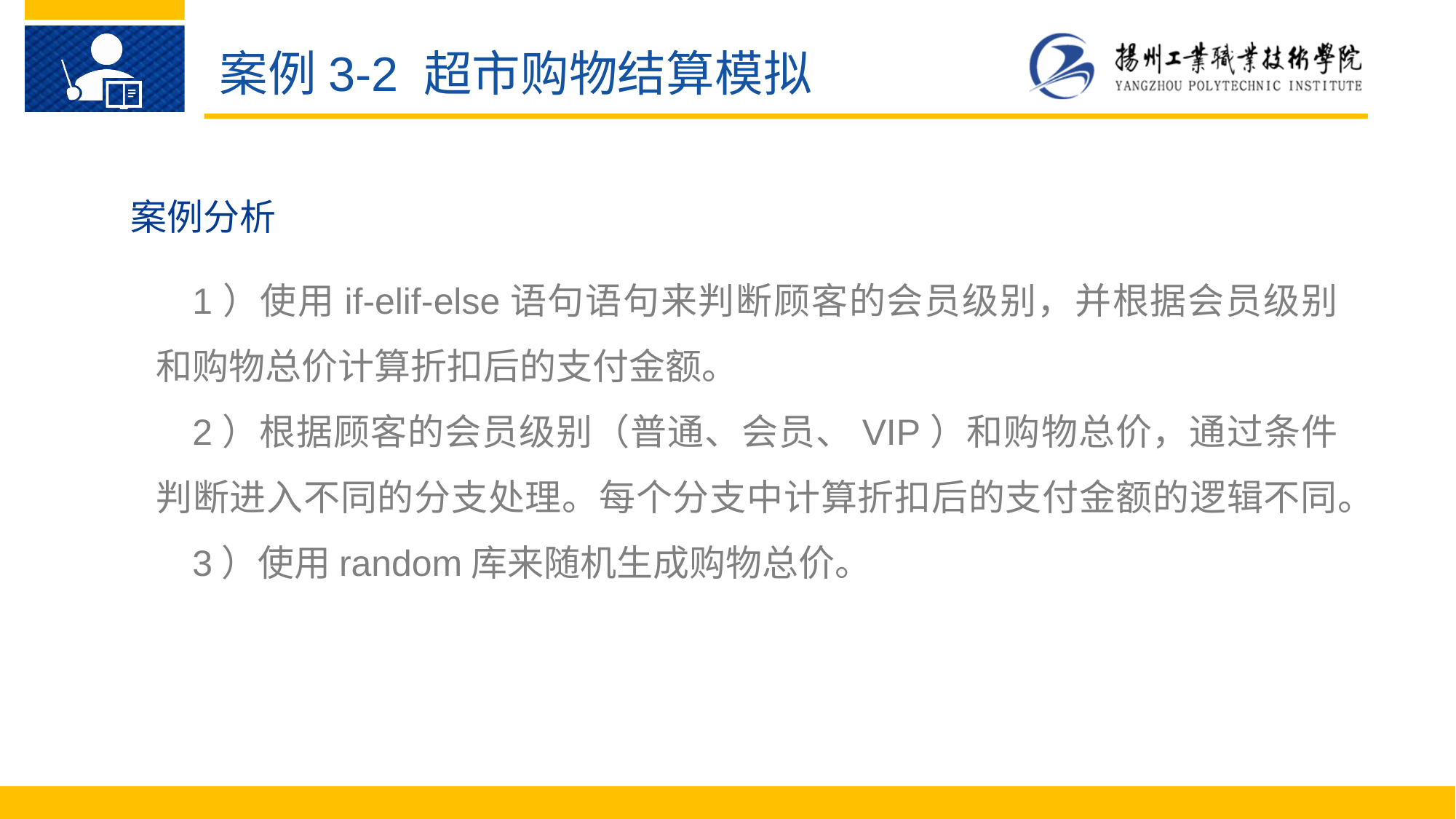

案例3-2 超市购物结算模拟
案例分析
1）使用if-elif-else语句语句来判断顾客的会员级别，并根据会员级别和购物总价计算折扣后的支付金额。
2）根据顾客的会员级别（普通、会员、VIP）和购物总价，通过条件判断进入不同的分支处理。每个分支中计算折扣后的支付金额的逻辑不同。
3）使用random库来随机生成购物总价。